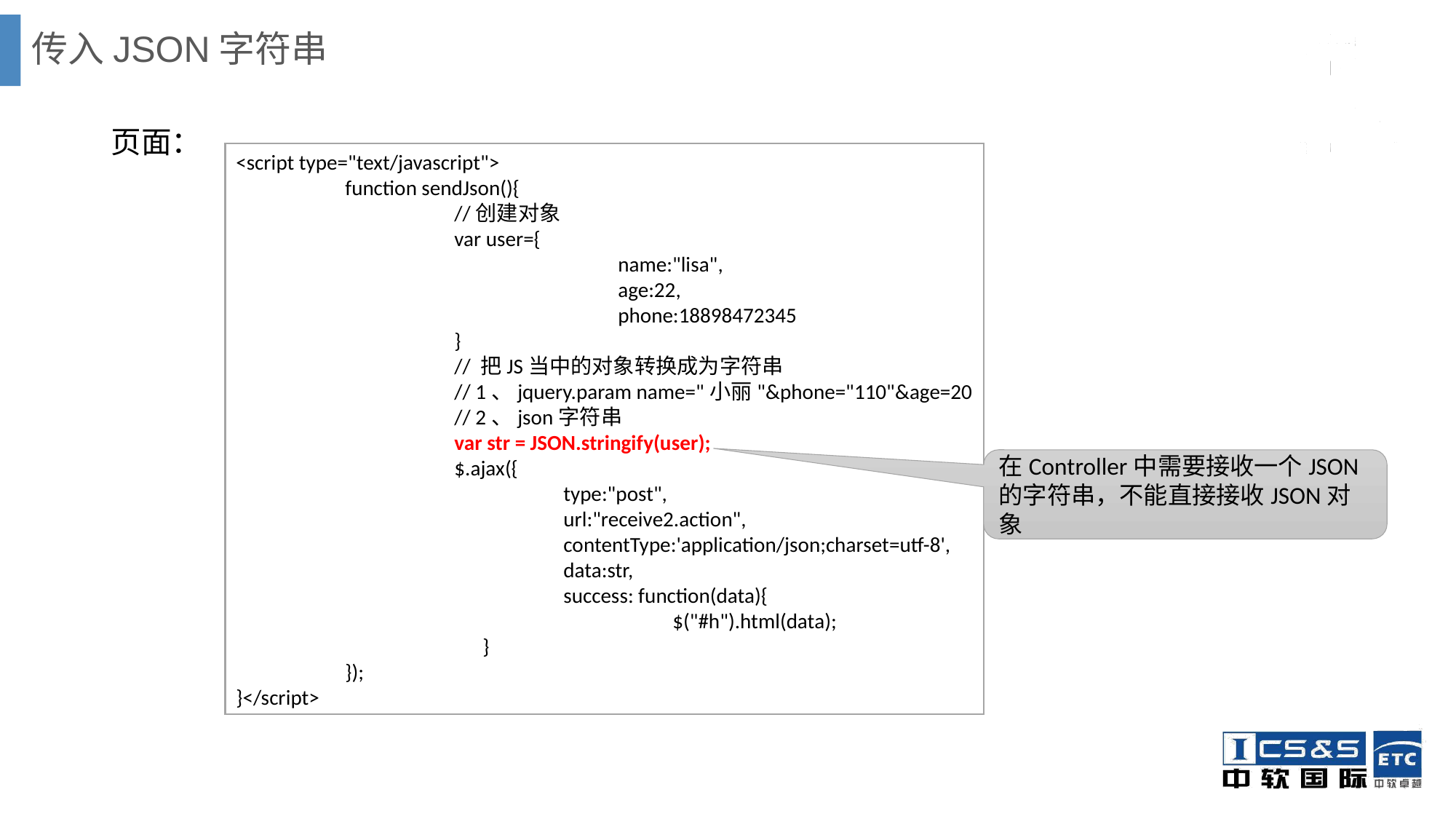

# 传入JSON字符串
页面：

<script type="text/javascript">
	function sendJson(){
	//创建对象
	var user={
			name:"lisa",
			age:22,
			phone:18898472345
	}
	// 把JS当中的对象转换成为字符串
	// 1、jquery.param name="小丽"&phone="110"&age=20
	// 2、json字符串
	var str = JSON.stringify(user);
	$.ajax({
		type:"post",
		url:"receive2.action",
		contentType:'application/json;charset=utf-8',
		data:str,
		success: function(data){
			$("#h").html(data);
	      }
	});
}</script>
在Controller中需要接收一个JSON的字符串，不能直接接收JSON对象